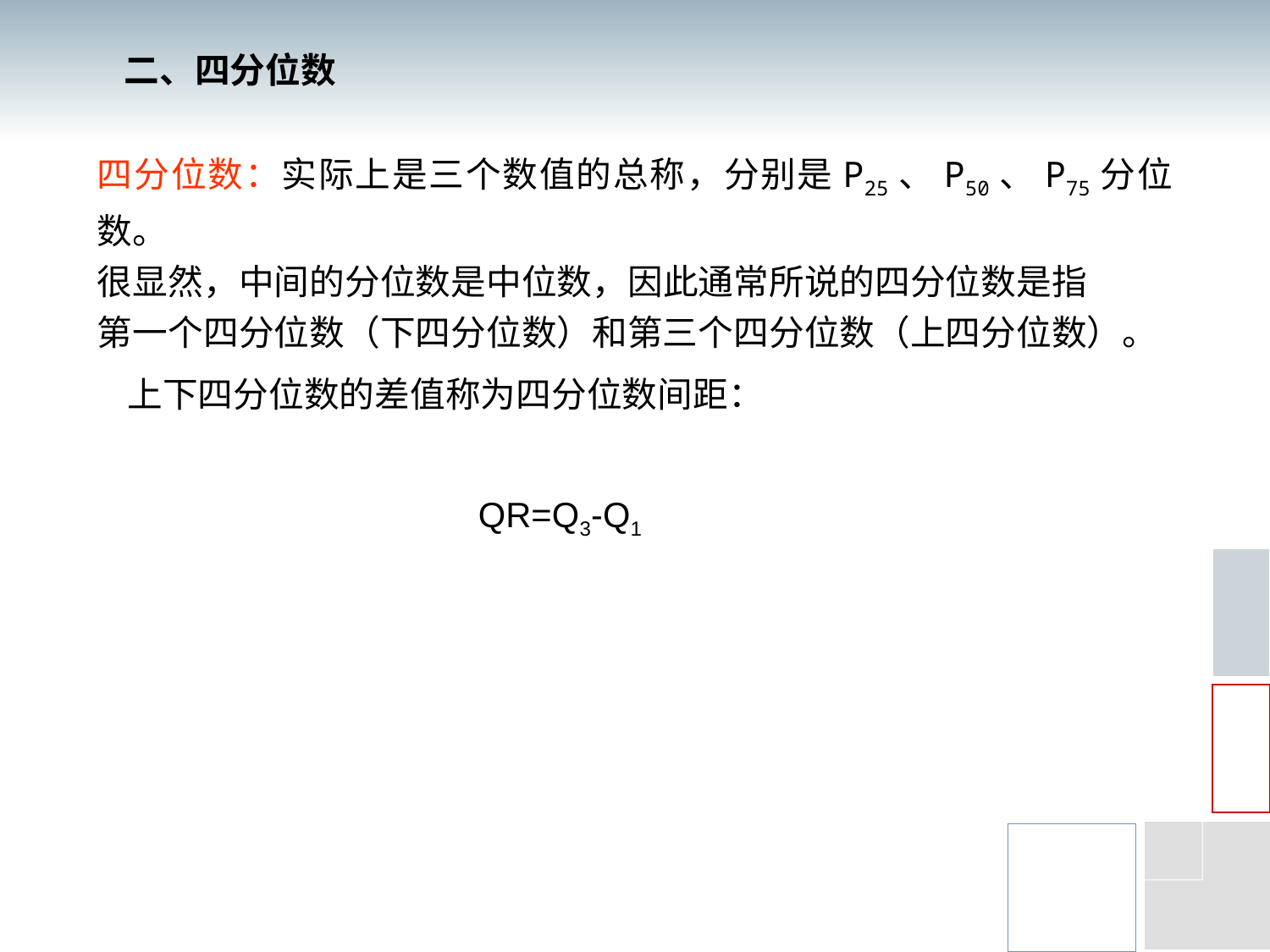

二、四分位数
四分位数：实际上是三个数值的总称，分别是P25、P50、P75分位数。
很显然，中间的分位数是中位数，因此通常所说的四分位数是指
第一个四分位数（下四分位数）和第三个四分位数（上四分位数）。
上下四分位数的差值称为四分位数间距：
QR=Q3-Q1